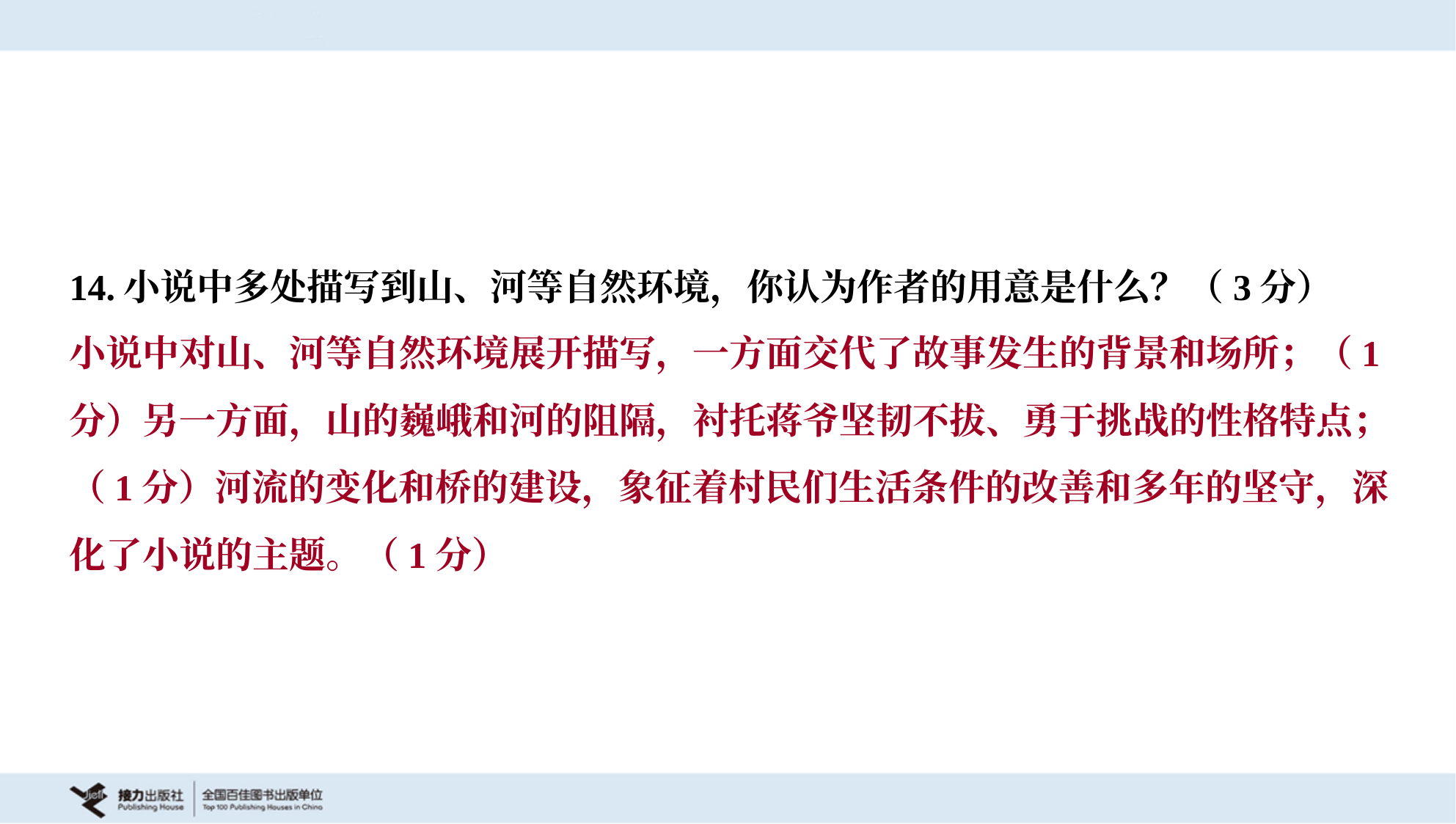

14.小说中多处描写到山、河等自然环境，你认为作者的用意是什么？（3分）
小说中对山、河等自然环境展开描写，一方面交代了故事发生的背景和场所；（1
分）另一方面，山的巍峨和河的阻隔，衬托蒋爷坚韧不拔、勇于挑战的性格特点；
（1分）河流的变化和桥的建设，象征着村民们生活条件的改善和多年的坚守，深
化了小说的主题。（1分）